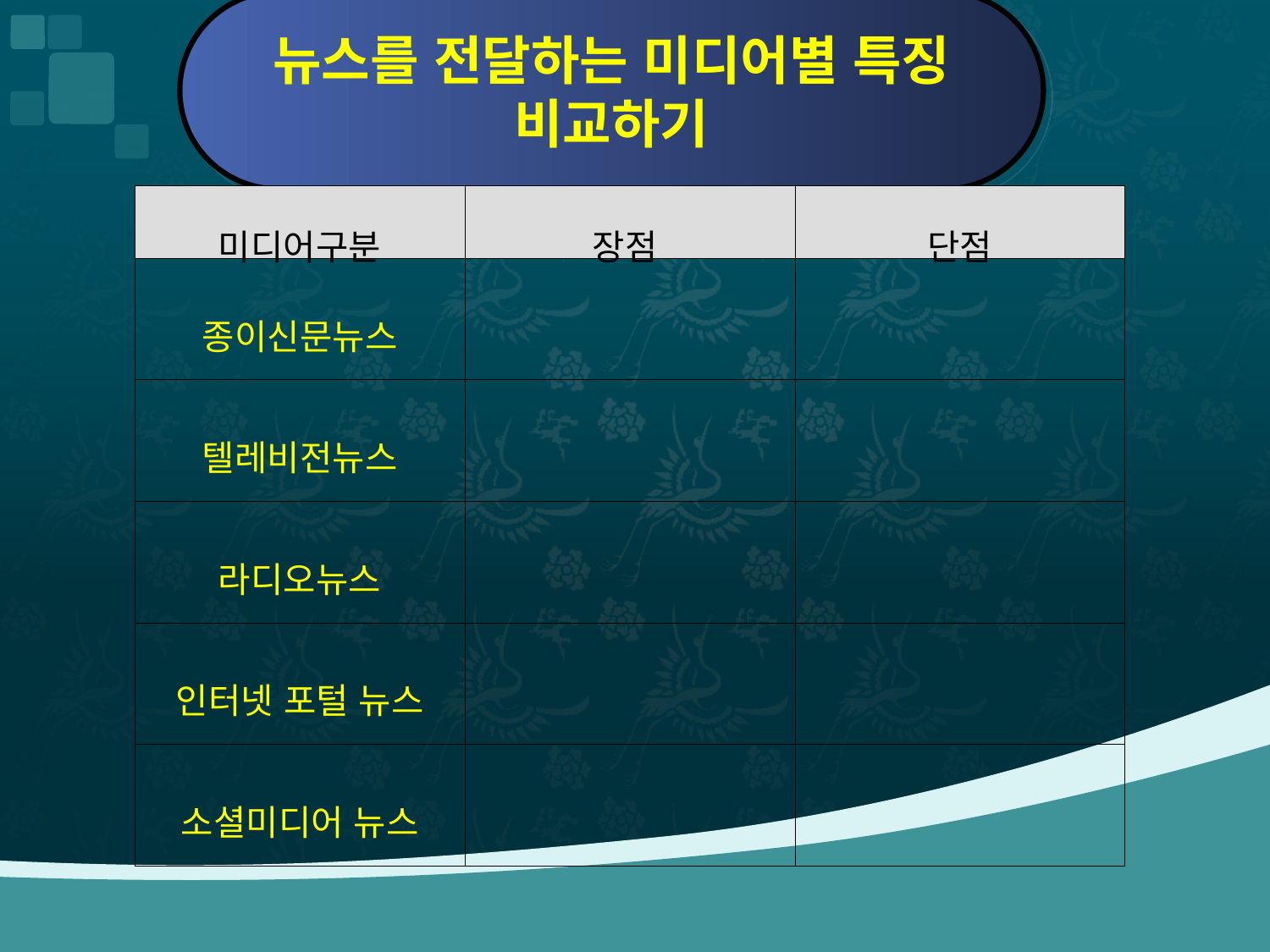

뉴스를 전달하는 미디어별 특징 비교하기

| 미디어구분 | 장점 | 단점 |
| --- | --- | --- |
| 종이신문뉴스 |  |  |
| 텔레비전뉴스 |  |  |
| 라디오뉴스 |  |  |
| 인터넷 포털 뉴스 |  |  |
| 소셜미디어 뉴스 |  |  |